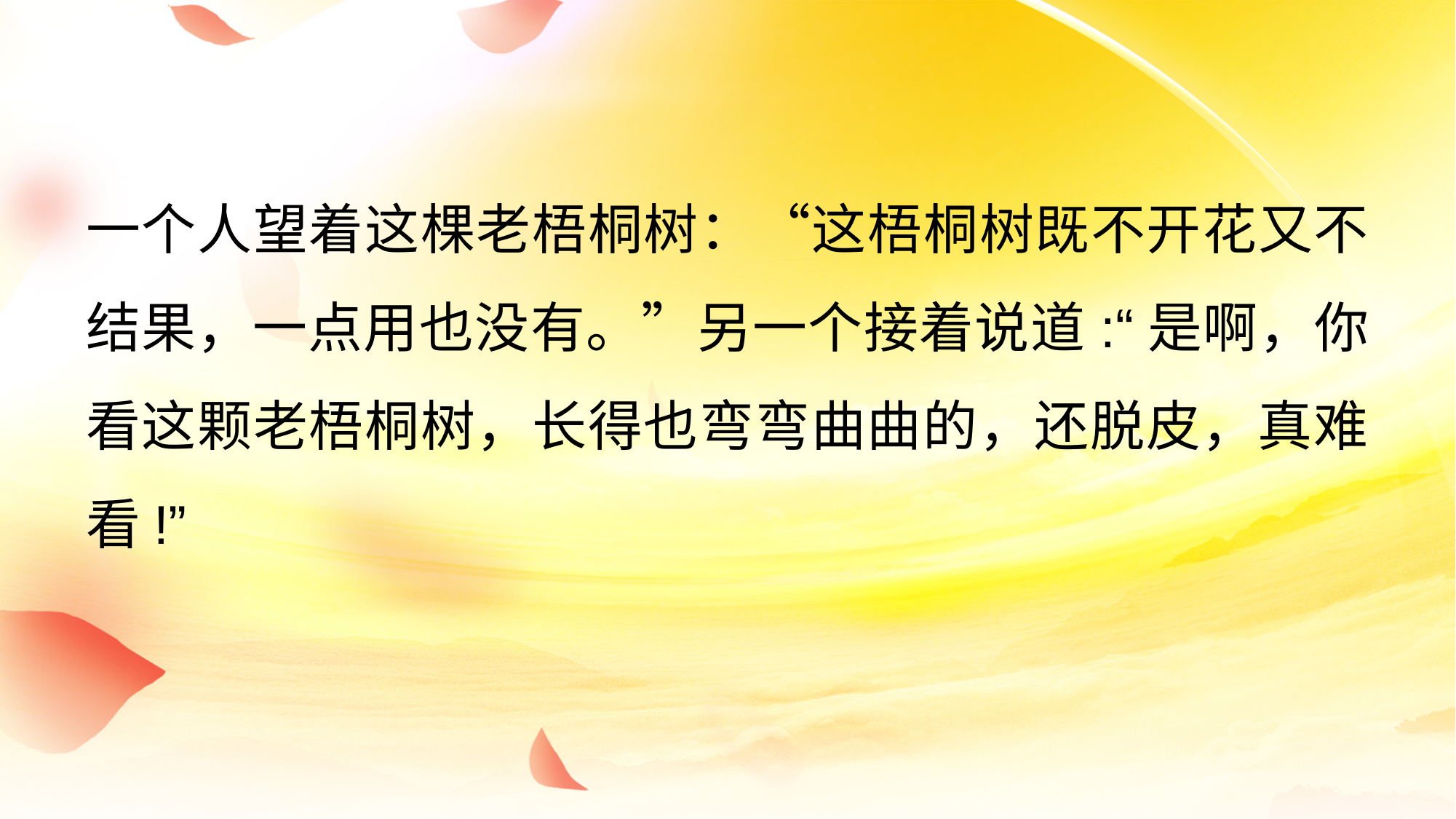

一个人望着这棵老梧桐树：“这梧桐树既不开花又不结果，一点用也没有。”另一个接着说道:“是啊，你看这颗老梧桐树，长得也弯弯曲曲的，还脱皮，真难看!”